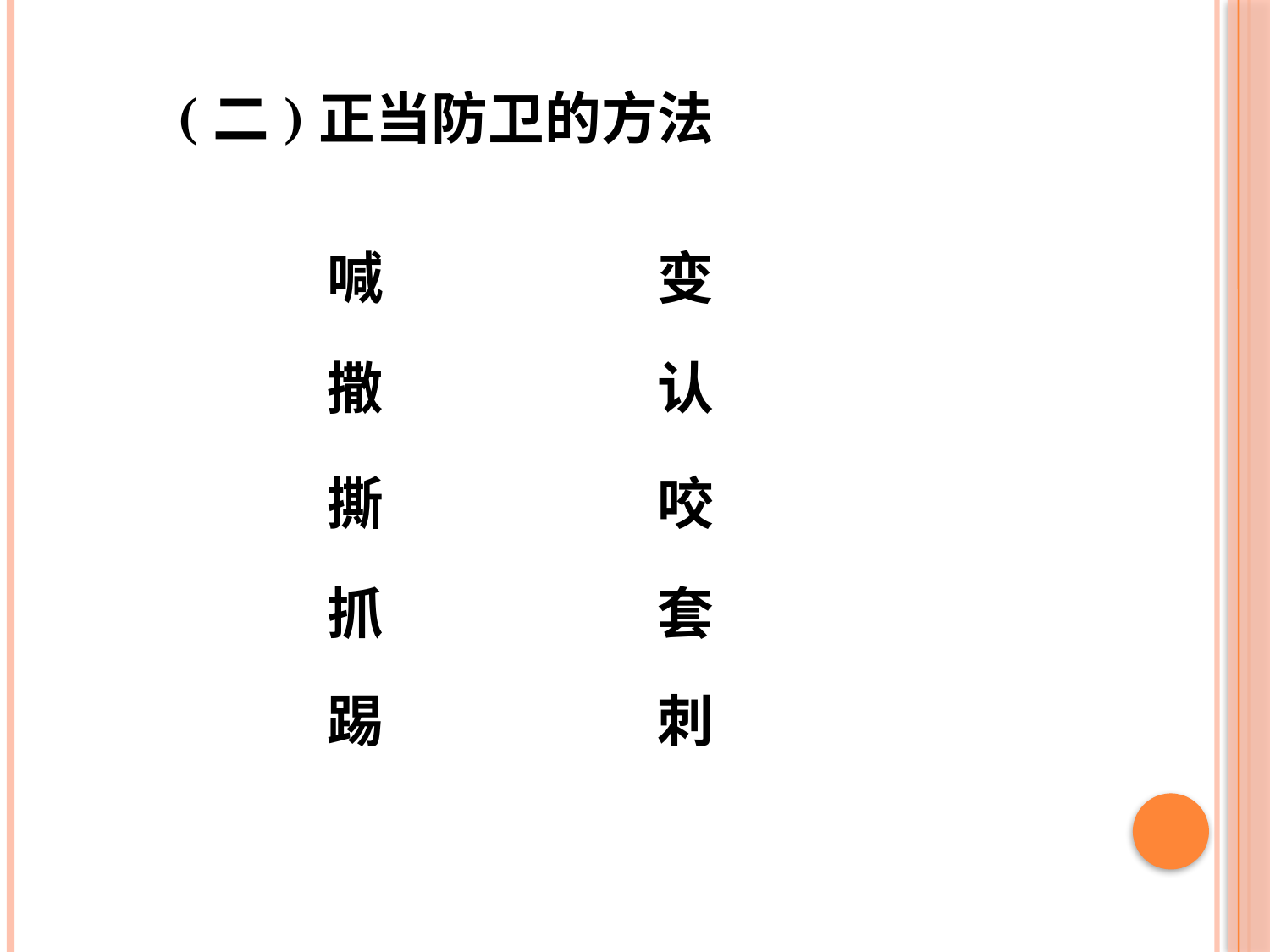

(二)正当防卫的方法
喊
变
撒
认
撕
咬
抓
套
踢
刺